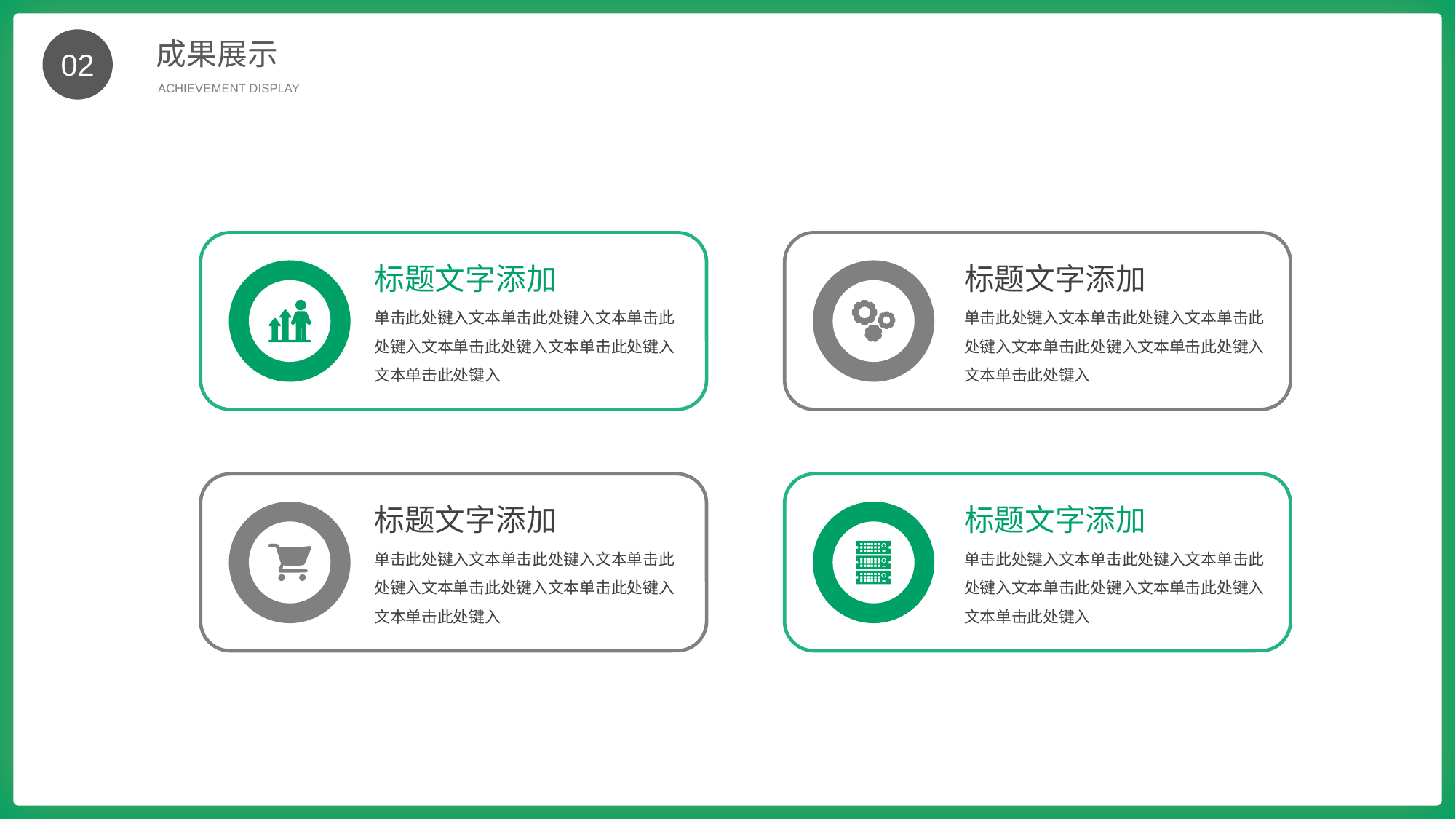

BY YUSHEN

成果展示
ACHIEVEMENT DISPLAY
02

标题文字添加
单击此处键入文本单击此处键入文本单击此处键入文本单击此处键入文本单击此处键入文本单击此处键入

标题文字添加
单击此处键入文本单击此处键入文本单击此处键入文本单击此处键入文本单击此处键入文本单击此处键入

标题文字添加
单击此处键入文本单击此处键入文本单击此处键入文本单击此处键入文本单击此处键入文本单击此处键入

标题文字添加
单击此处键入文本单击此处键入文本单击此处键入文本单击此处键入文本单击此处键入文本单击此处键入